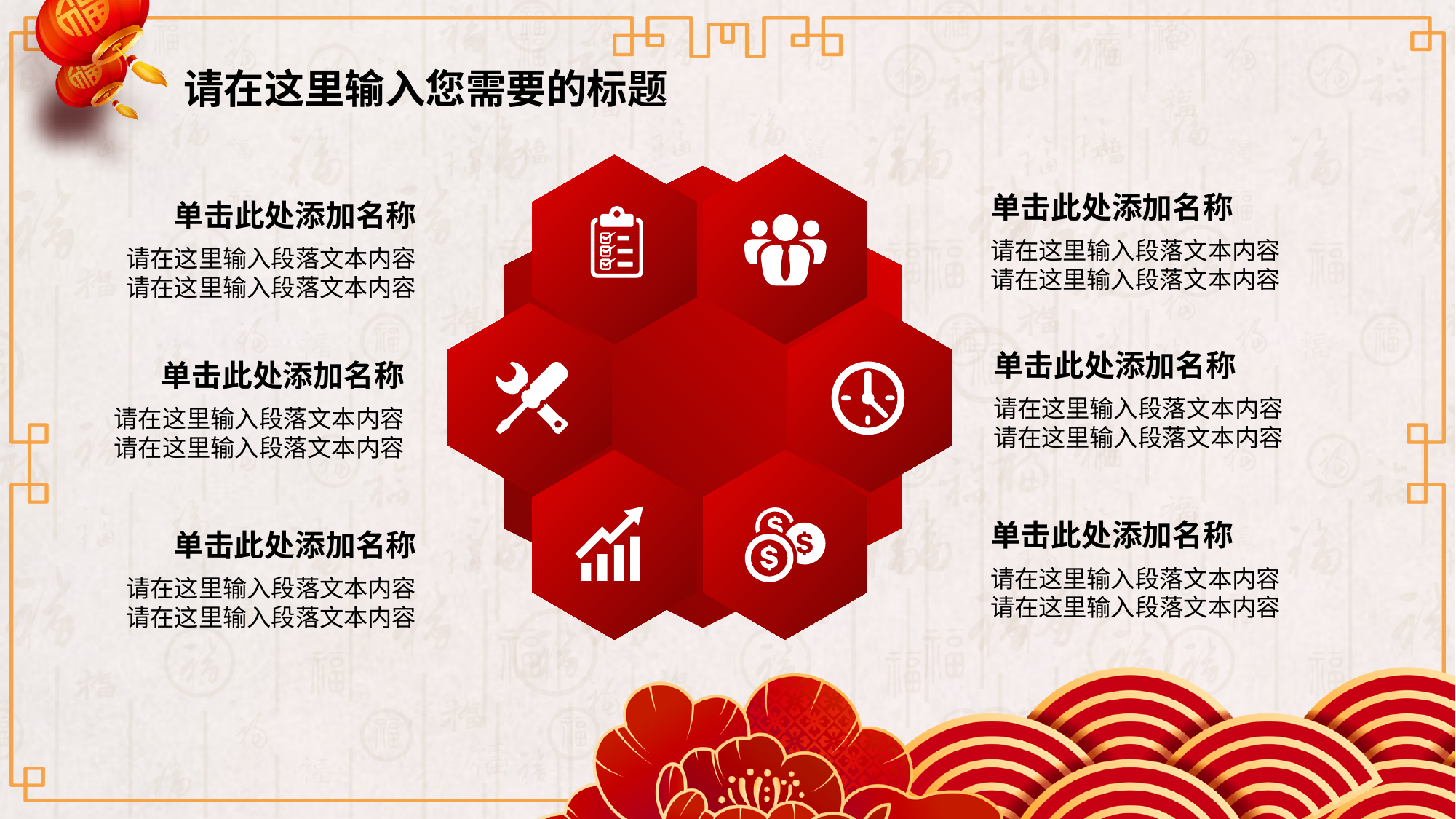

请在这里输入您需要的标题

单击此处添加名称
单击此处添加名称

请在这里输入段落文本内容请在这里输入段落文本内容
请在这里输入段落文本内容请在这里输入段落文本内容

单击此处添加名称
单击此处添加名称

请在这里输入段落文本内容请在这里输入段落文本内容
请在这里输入段落文本内容请在这里输入段落文本内容

单击此处添加名称
单击此处添加名称
请在这里输入段落文本内容请在这里输入段落文本内容
请在这里输入段落文本内容请在这里输入段落文本内容